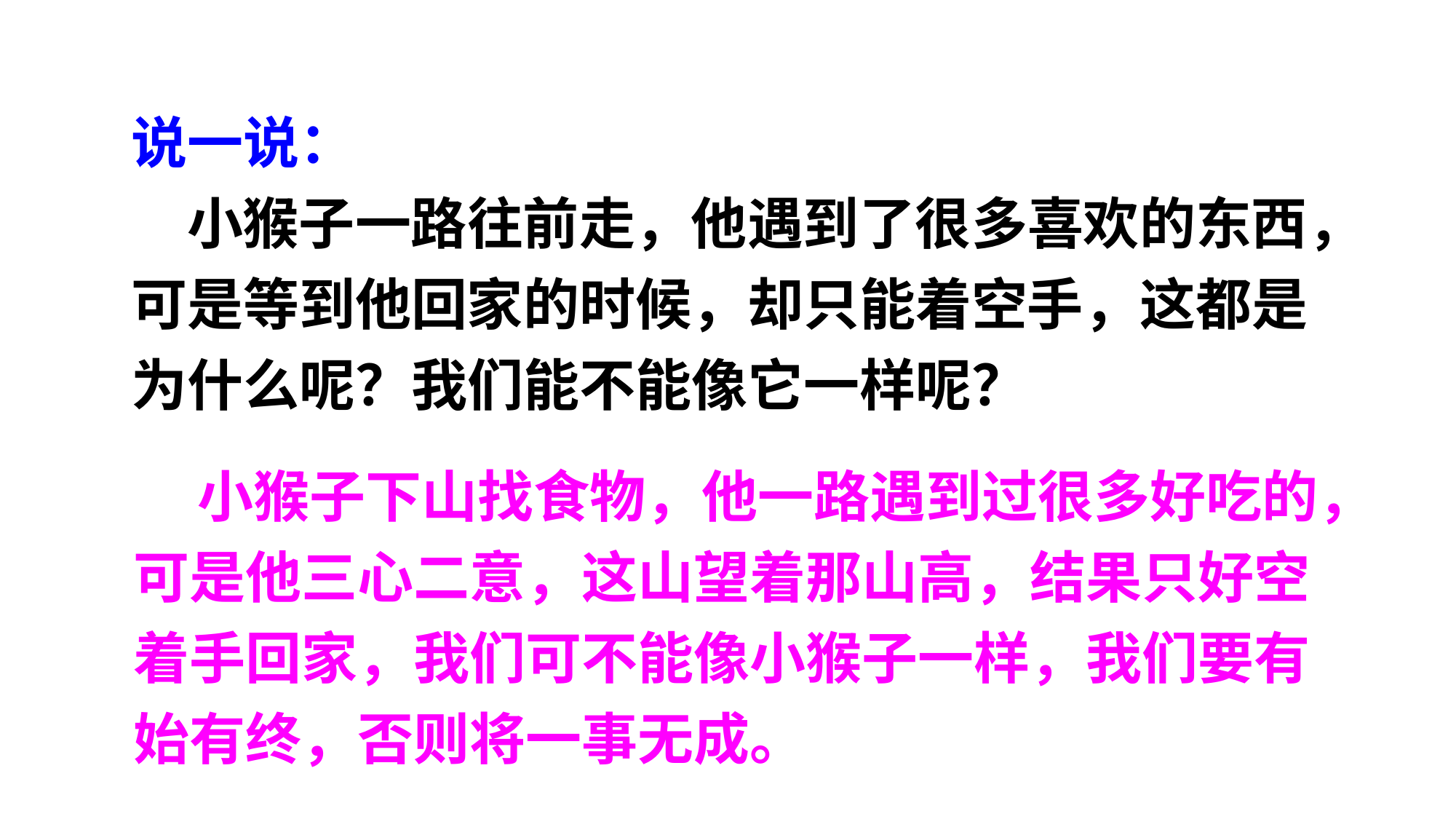

说一说：
    小猴子一路往前走，他遇到了很多喜欢的东西，可是等到他回家的时候，却只能着空手，这都是为什么呢？我们能不能像它一样呢？
    小猴子下山找食物，他一路遇到过很多好吃的，可是他三心二意，这山望着那山高，结果只好空着手回家，我们可不能像小猴子一样，我们要有始有终，否则将一事无成。